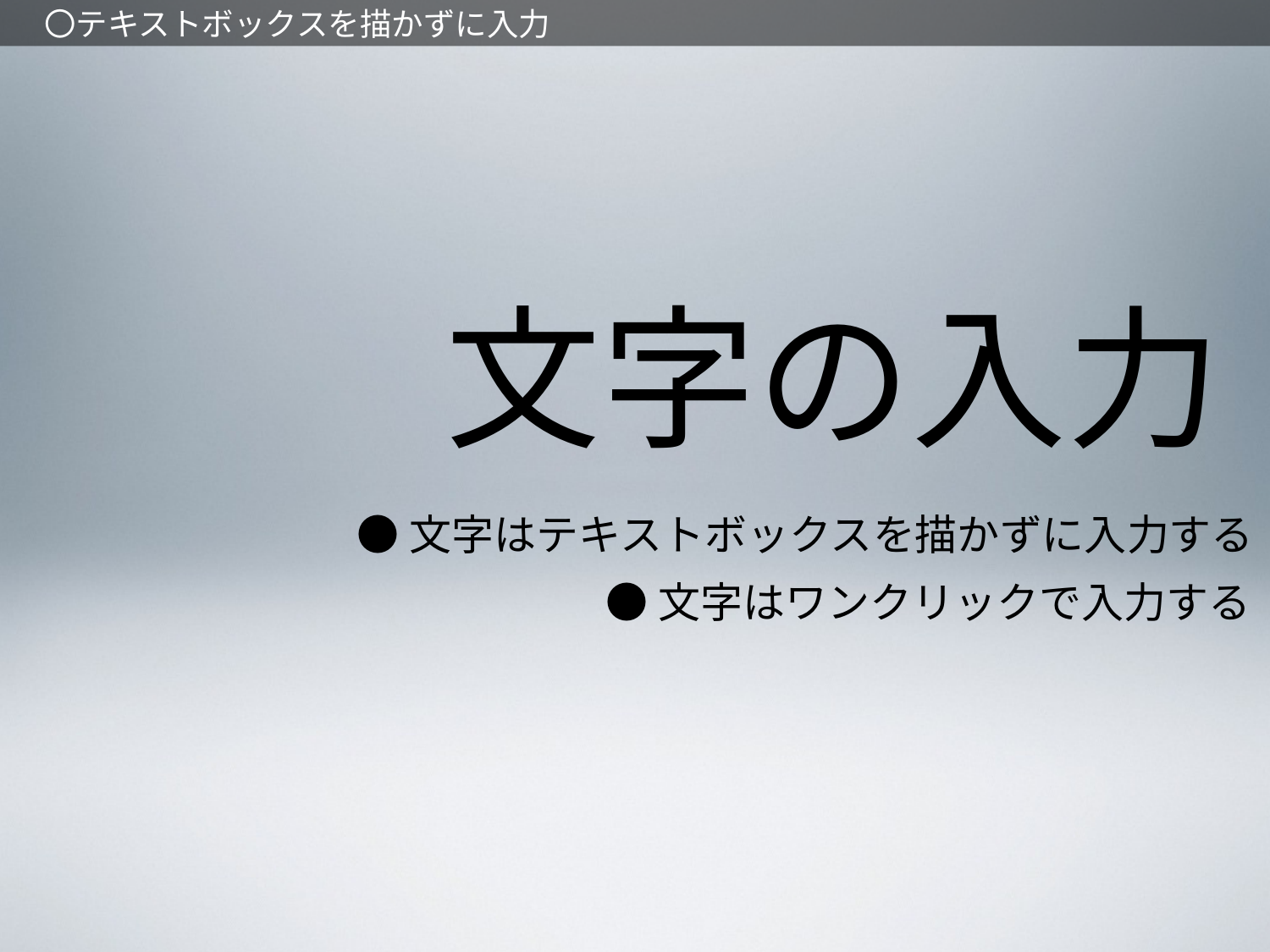

〇テキストボックスを描かずに入力
文字の入力
●文字はテキストボックスを描かずに入力する
●文字はワンクリックで入力する